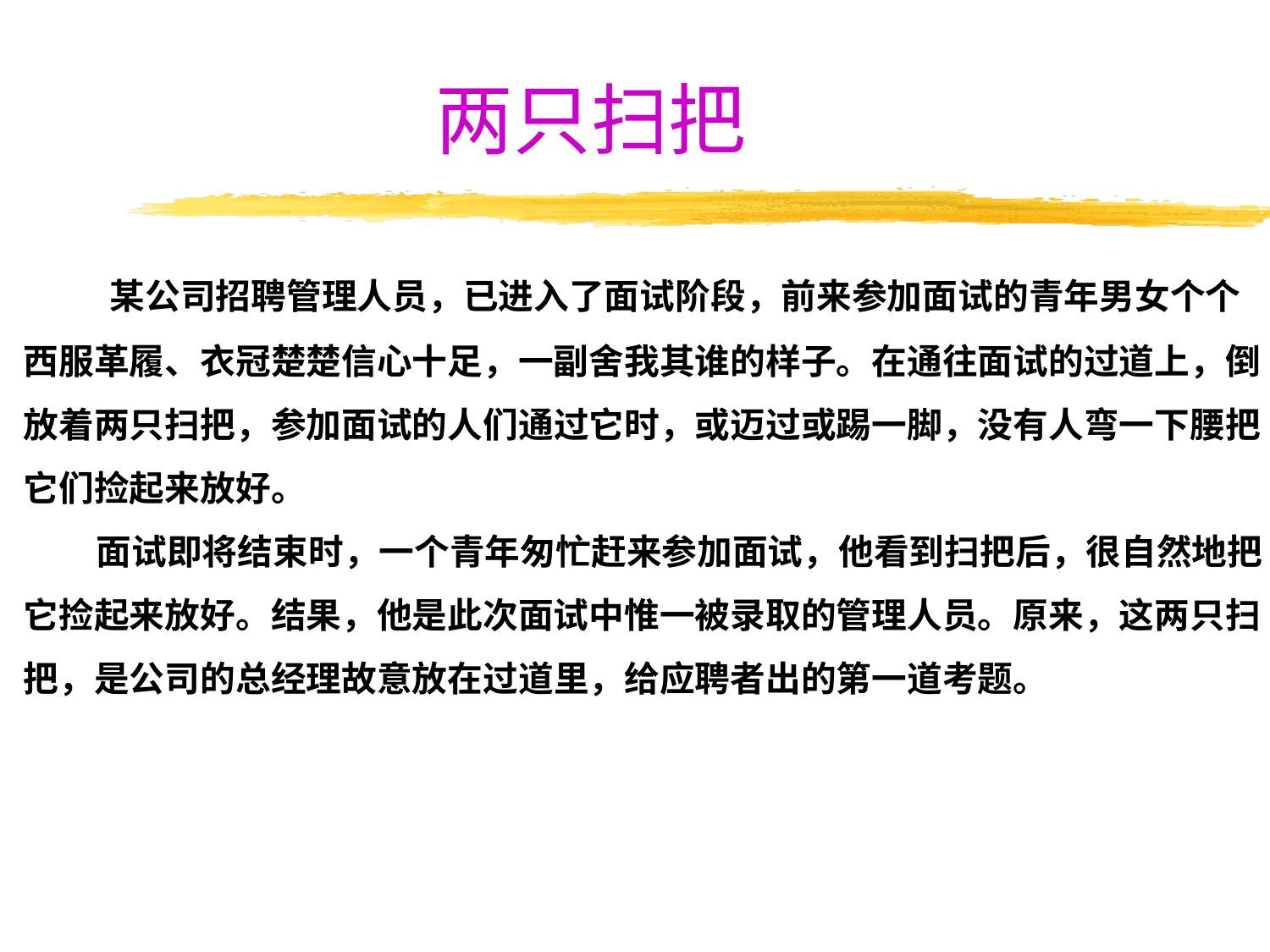

两只扫把
        某公司招聘管理人员，已进入了面试阶段，前来参加面试的青年男女个个西服革履、衣冠楚楚信心十足，一副舍我其谁的样子。在通往面试的过道上，倒放着两只扫把，参加面试的人们通过它时，或迈过或踢一脚，没有人弯一下腰把它们捡起来放好。
        面试即将结束时，一个青年匆忙赶来参加面试，他看到扫把后，很自然地把它捡起来放好。结果，他是此次面试中惟一被录取的管理人员。原来，这两只扫把，是公司的总经理故意放在过道里，给应聘者出的第一道考题。